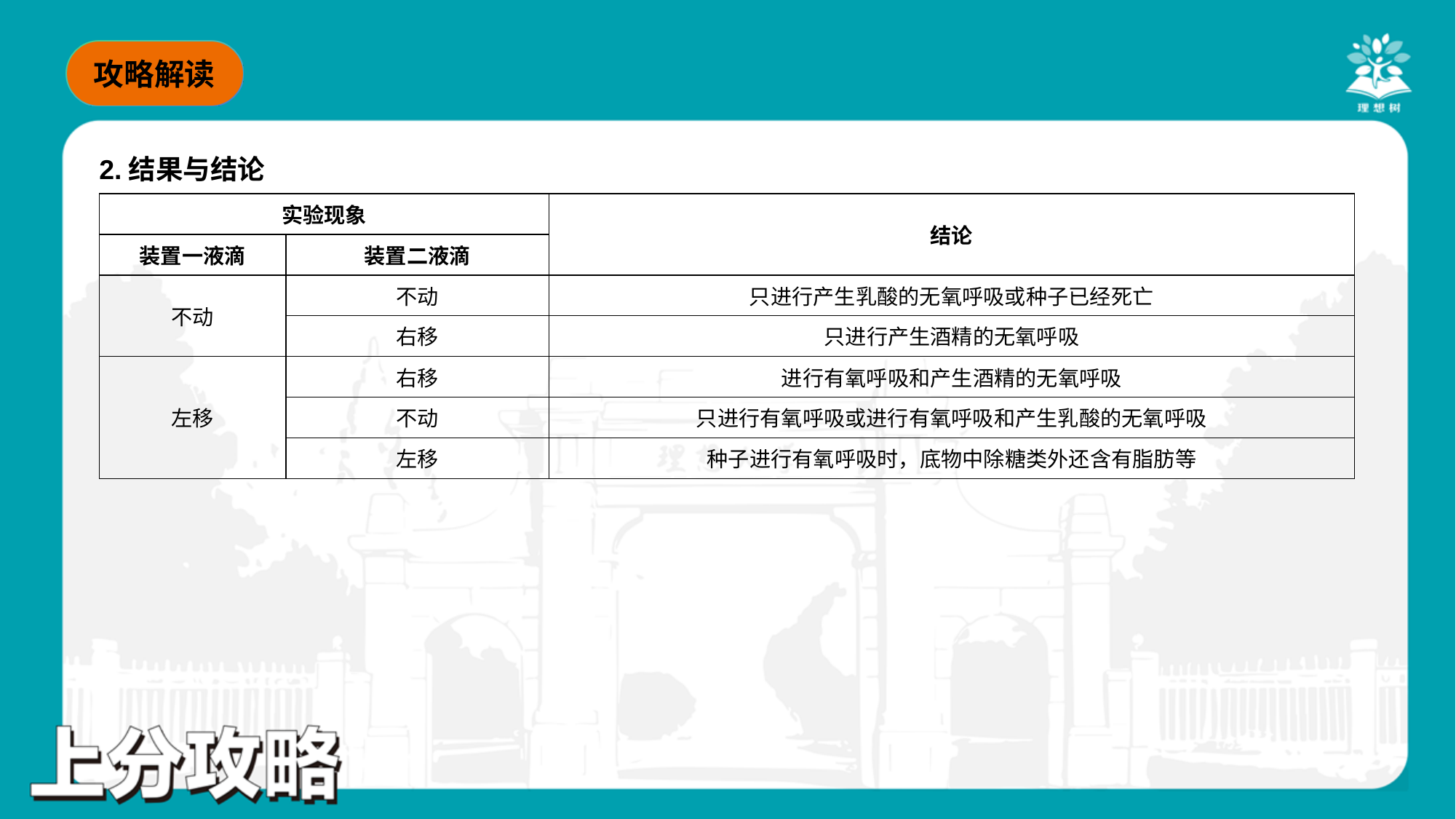

2.结果与结论
| 实验现象 |  | 结论 |
| --- | --- | --- |
| 装置一液滴 | 装置二液滴 |  |
| 不动 | 不动 | 只进行产生乳酸的无氧呼吸或种子已经死亡 |
|  | 右移 | 只进行产生酒精的无氧呼吸 |
| 左移 | 右移 | 进行有氧呼吸和产生酒精的无氧呼吸 |
|  | 不动 | 只进行有氧呼吸或进行有氧呼吸和产生乳酸的无氧呼吸 |
|  | 左移 | 种子进行有氧呼吸时，底物中除糖类外还含有脂肪等 |